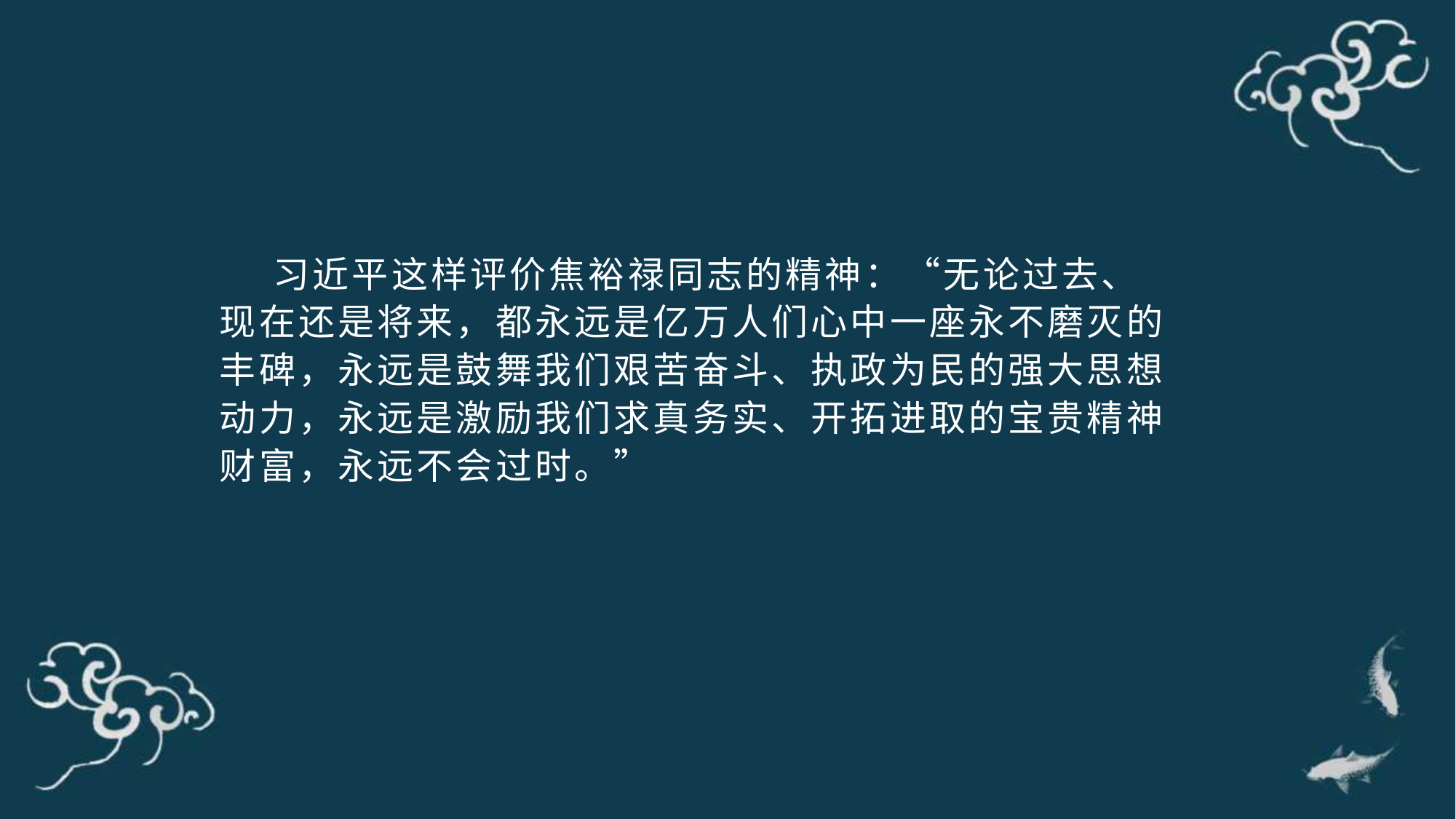

习近平这样评价焦裕禄同志的精神：“无论过去、现在还是将来，都永远是亿万人们心中一座永不磨灭的丰碑，永远是鼓舞我们艰苦奋斗、执政为民的强大思想动力，永远是激励我们求真务实、开拓进取的宝贵精神财富，永远不会过时。”